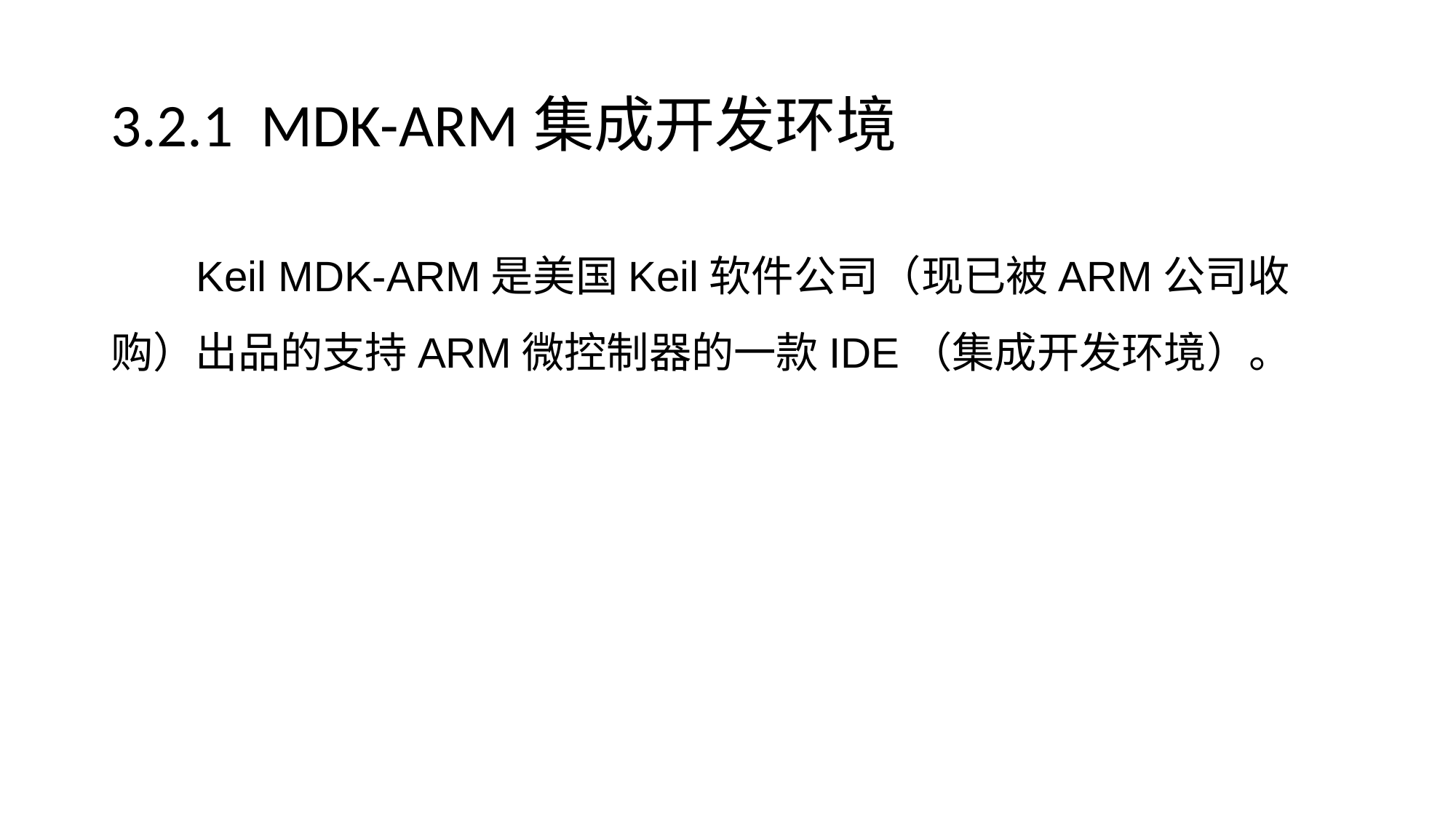

# 3.2.1  MDK-ARM集成开发环境
Keil MDK-ARM是美国Keil软件公司（现已被ARM公司收购）出品的支持ARM微控制器的一款IDE（集成开发环境）。